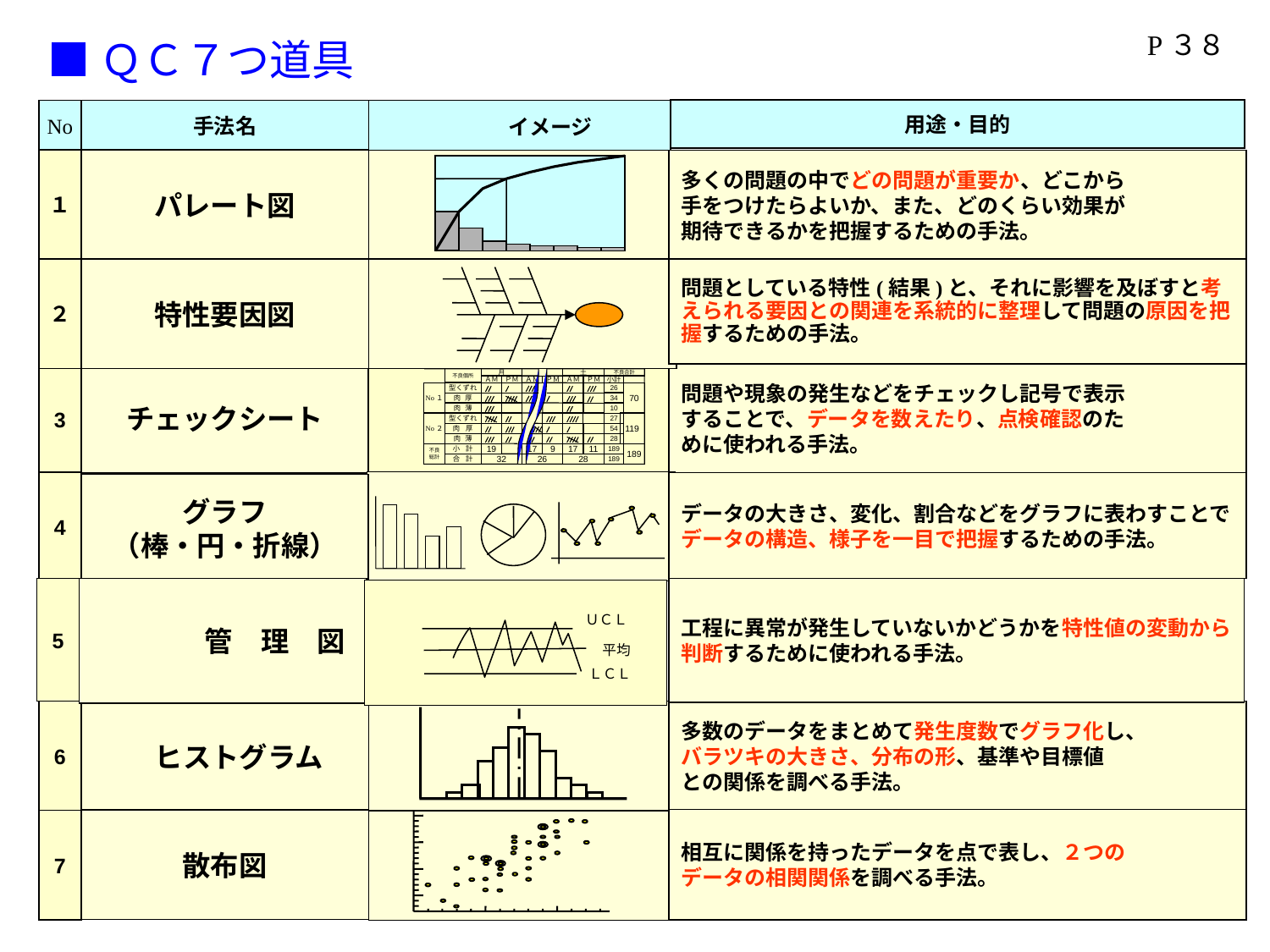

P３８
■ＱＣ７つ道具
用途・目的
No
手法名
　　　　　　イメージ
１
パレート図

多くの問題の中でどの問題が重要か、どこから
手をつけたらよいか、また、どのくらい効果が
期待できるかを把握するための手法。

２
特性要因図

問題としている特性(結果)と、それに影響を及ぼすと考えられる要因との関連を系統的に整理して問題の原因を把握するための手法。

3
　チェックシート
問題や現象の発生などをチェックし記号で表示
することで、データを数えたり、点検確認のた
めに使われる手法。

不良個所
月

土
不良合計

ＡＭ
ＰＭ

ＡＭ

ＰＭ

ＡＭ
ＰＭ
小計
No１
型くずれ

26
70

34
肉   厚

肉   薄

10

No２
型くずれ

119
27
肉    厚
合    計

54

28
肉   薄

不良
総計
小    計
19

17

9
17
11
189
189
32

26

28
189

4
データの大きさ、変化、割合などをグラフに表わすことでデータの構造、様子を一目で把握するための手法。
グラフ
（棒・円・折線）

5
　　　　管　理　図
工程に異常が発生していないかどうかを特性値の変動から判断するために使われる手法。

ＵＣＬ

平均
ＬＣＬ

6

多数のデータをまとめて発生度数でグラフ化し、
バラツキの大きさ、分布の形、基準や目標値
との関係を調べる手法。
　ヒストグラム

相互に関係を持ったデータを点で表し、２つの
データの相関関係を調べる手法。
　散布図
7